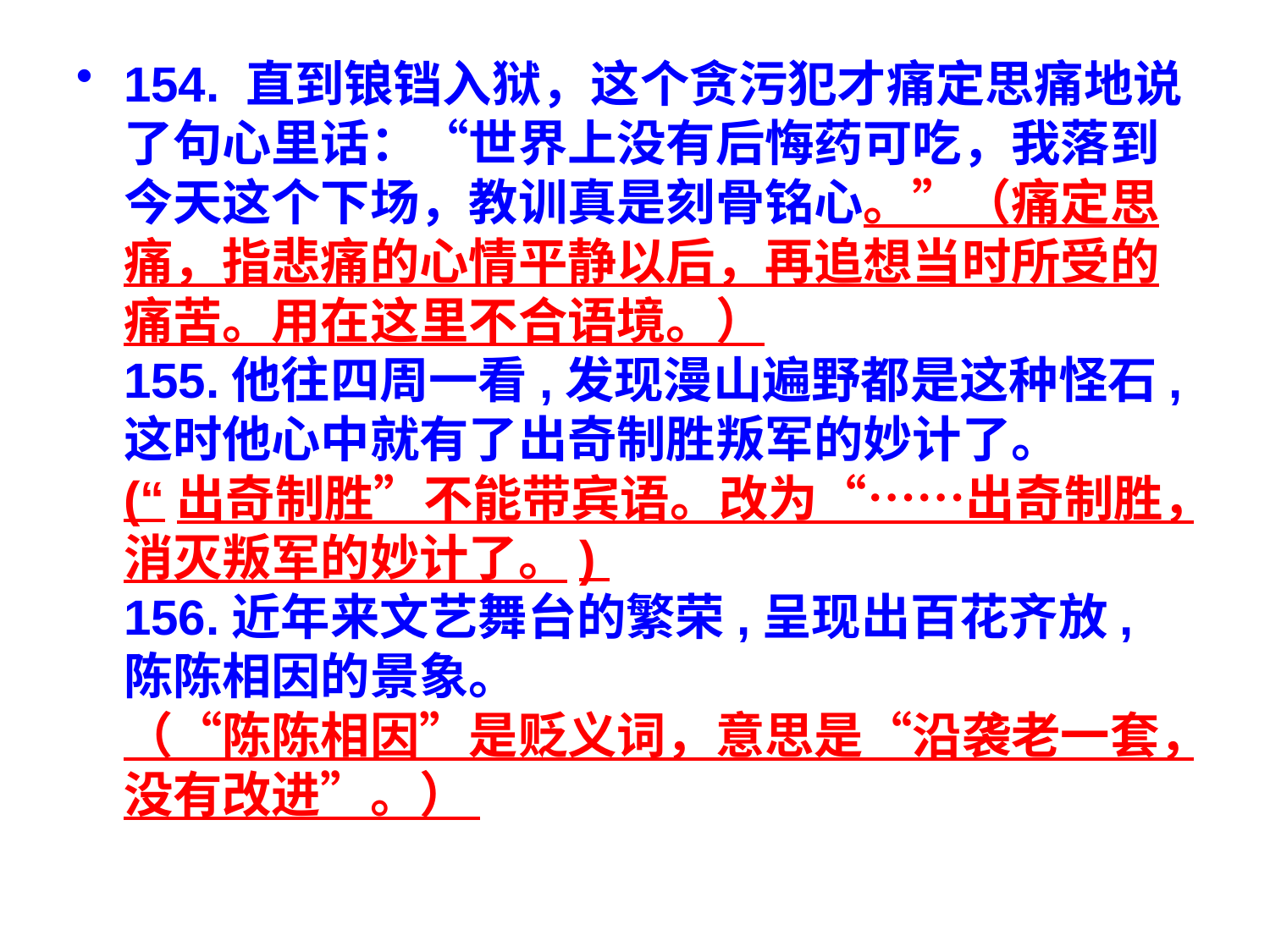

154. 直到锒铛入狱，这个贪污犯才痛定思痛地说了句心里话：“世界上没有后悔药可吃，我落到今天这个下场，教训真是刻骨铭心。”（痛定思痛，指悲痛的心情平静以后，再追想当时所受的痛苦。用在这里不合语境。）
155.他往四周一看,发现漫山遍野都是这种怪石,这时他心中就有了出奇制胜叛军的妙计了。
(“出奇制胜”不能带宾语。改为“……出奇制胜，消灭叛军的妙计了。) 
156.近年来文艺舞台的繁荣,呈现出百花齐放,陈陈相因的景象。
（“陈陈相因”是贬义词，意思是“沿袭老一套，没有改进”。）